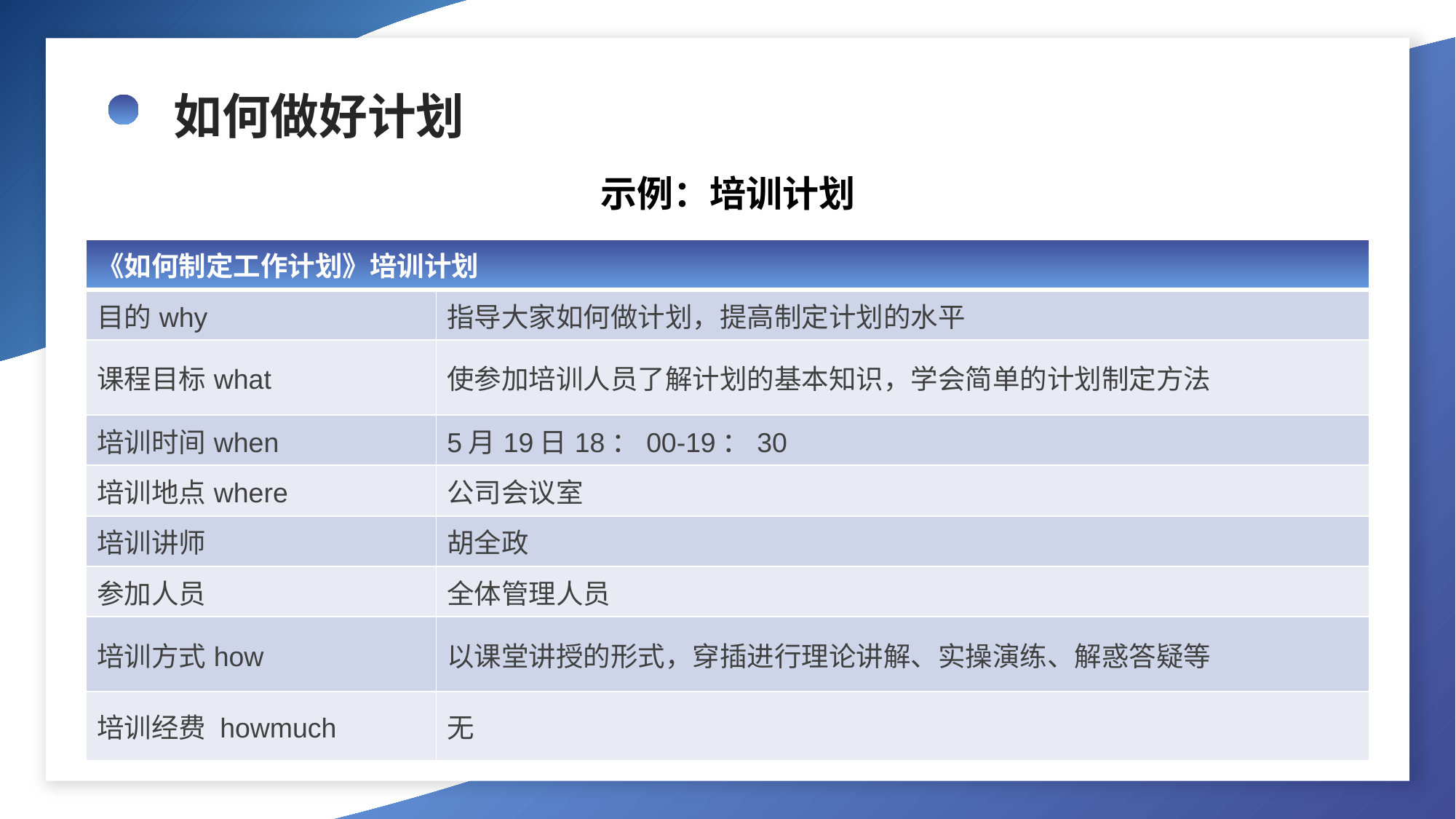

如何做好计划

示例：培训计划
| 《如何制定工作计划》培训计划 |  |
| --- | --- |
| 目的why | 指导大家如何做计划，提高制定计划的水平 |
| 课程目标what | 使参加培训人员了解计划的基本知识，学会简单的计划制定方法 |
| 培训时间when | 5月19日18：00-19：30 |
| 培训地点where | 公司会议室 |
| 培训讲师 | 胡全政 |
| 参加人员 | 全体管理人员 |
| 培训方式how | 以课堂讲授的形式，穿插进行理论讲解、实操演练、解惑答疑等 |
| 培训经费 howmuch | 无 |